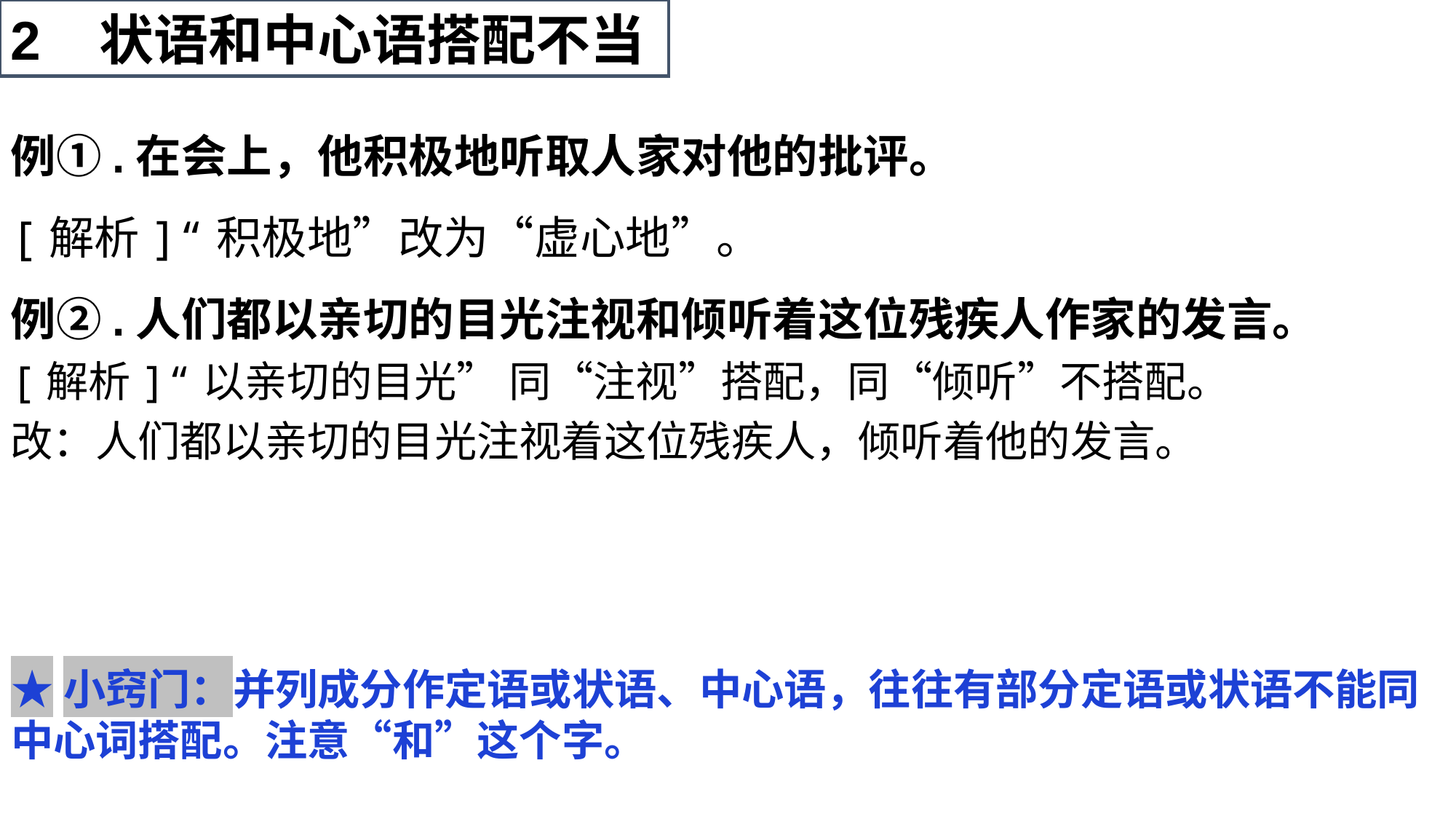

2   状语和中心语搭配不当
例①.在会上，他积极地听取人家对他的批评。
[解析]“积极地”改为“虚心地”。
例②.人们都以亲切的目光注视和倾听着这位残疾人作家的发言。
[解析]“以亲切的目光” 同“注视”搭配，同“倾听”不搭配。
改：人们都以亲切的目光注视着这位残疾人，倾听着他的发言。
★小窍门：并列成分作定语或状语、中心语，往往有部分定语或状语不能同中心词搭配。注意“和”这个字。